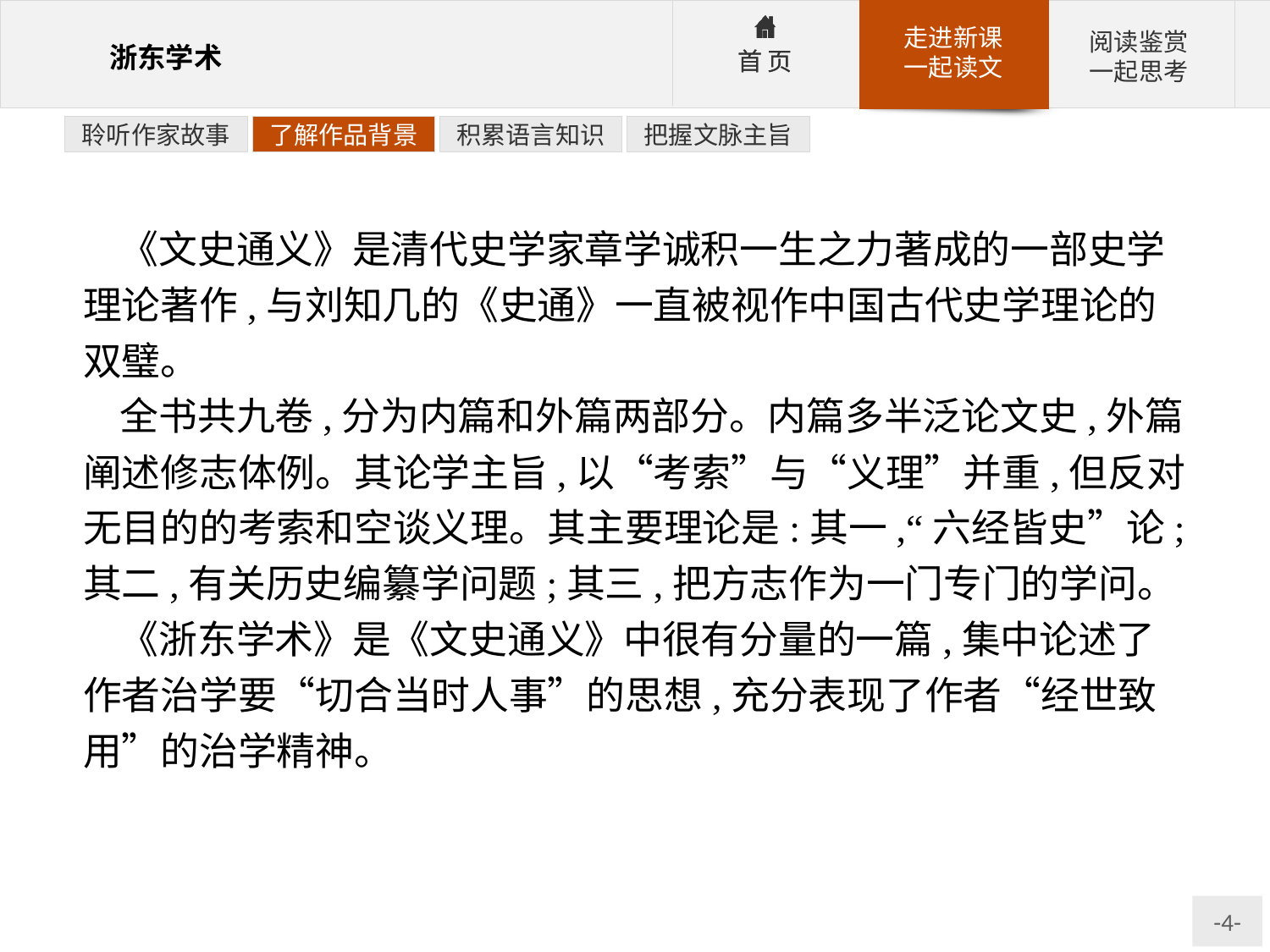

聆听作家故事
了解作品背景
积累语言知识
把握文脉主旨
《文史通义》是清代史学家章学诚积一生之力著成的一部史学理论著作,与刘知几的《史通》一直被视作中国古代史学理论的双璧。
全书共九卷,分为内篇和外篇两部分。内篇多半泛论文史,外篇阐述修志体例。其论学主旨,以“考索”与“义理”并重,但反对无目的的考索和空谈义理。其主要理论是:其一,“六经皆史”论;其二,有关历史编纂学问题;其三,把方志作为一门专门的学问。
《浙东学术》是《文史通义》中很有分量的一篇,集中论述了作者治学要“切合当时人事”的思想,充分表现了作者“经世致用”的治学精神。